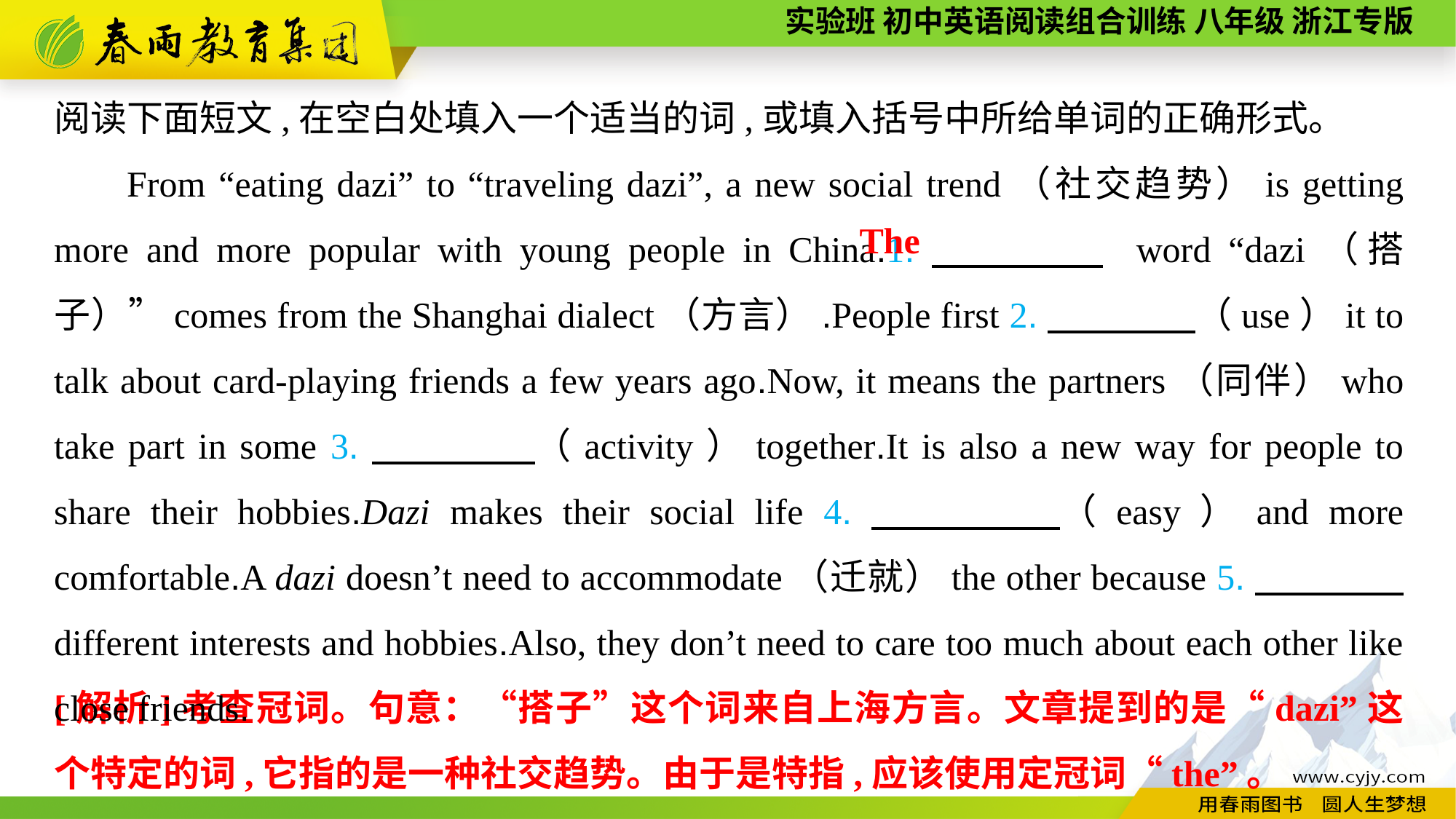

阅读下面短文,在空白处填入一个适当的词,或填入括号中所给单词的正确形式。
From “eating dazi” to “traveling dazi”, a new social trend（社交趋势）is getting more and more popular with young people in China.1.　　　　 word “dazi（搭子）”comes from the Shanghai dialect（方言）.People first 2.　　　　（use）it to talk about card-playing friends a few years ago.Now, it means the partners（同伴）who take part in some 3.　　　　（activity）together.It is also a new way for people to share their hobbies.Dazi makes their social life 4.　　　　（easy）and more comfortable.A dazi doesn’t need to accommodate（迁就）the other because 5.　　　　 different interests and hobbies.Also, they don’t need to care too much about each other like close friends.
The
[解析]考查冠词。句意：“搭子”这个词来自上海方言。文章提到的是“dazi”这个特定的词,它指的是一种社交趋势。由于是特指,应该使用定冠词“the”。